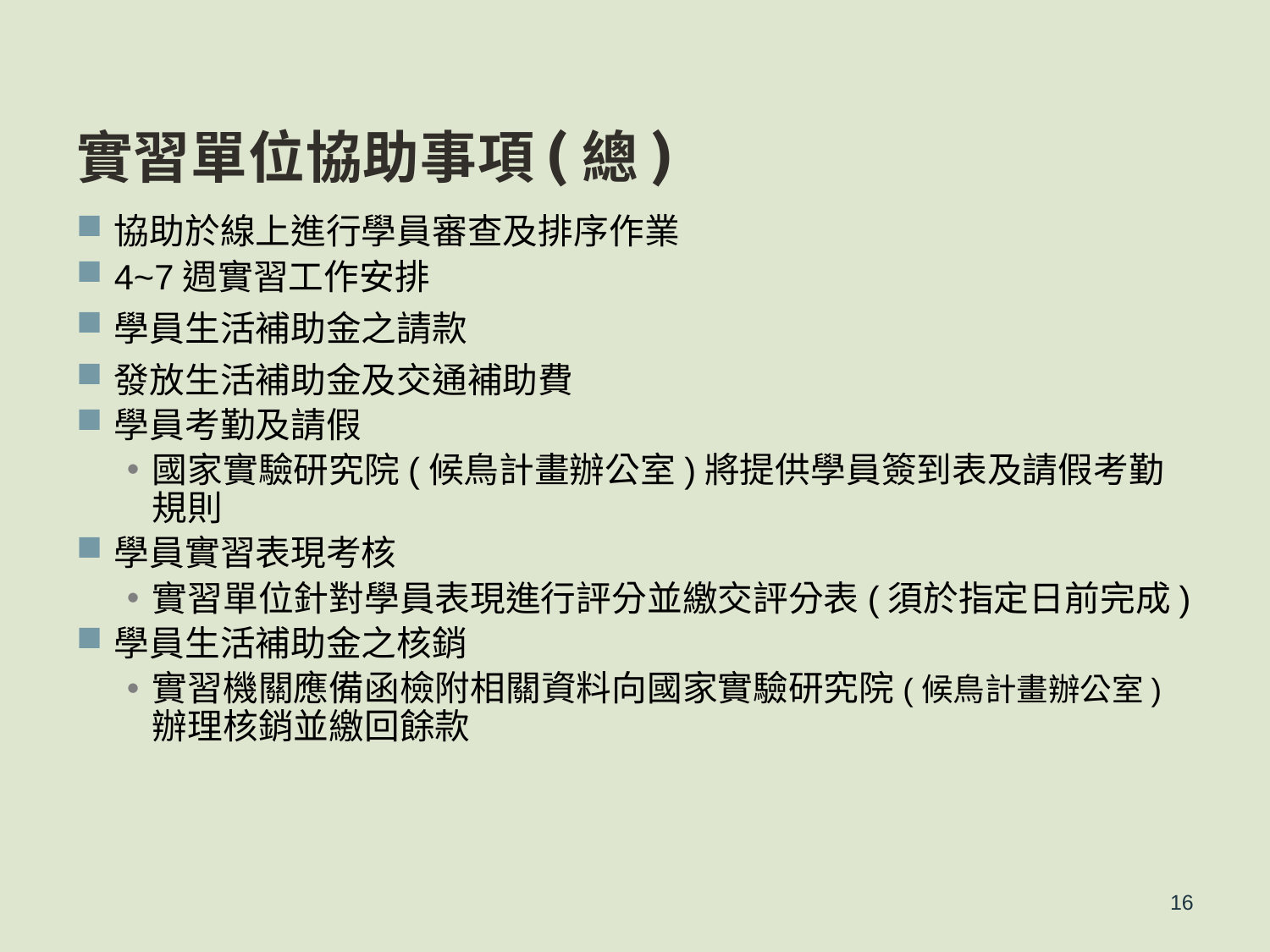

# 實習單位協助事項(總)
協助於線上進行學員審查及排序作業
4~7週實習工作安排
學員生活補助金之請款
發放生活補助金及交通補助費
學員考勤及請假
國家實驗研究院(候鳥計畫辦公室)將提供學員簽到表及請假考勤規則
學員實習表現考核
實習單位針對學員表現進行評分並繳交評分表(須於指定日前完成)
學員生活補助金之核銷
實習機關應備函檢附相關資料向國家實驗研究院(候鳥計畫辦公室)辦理核銷並繳回餘款

16